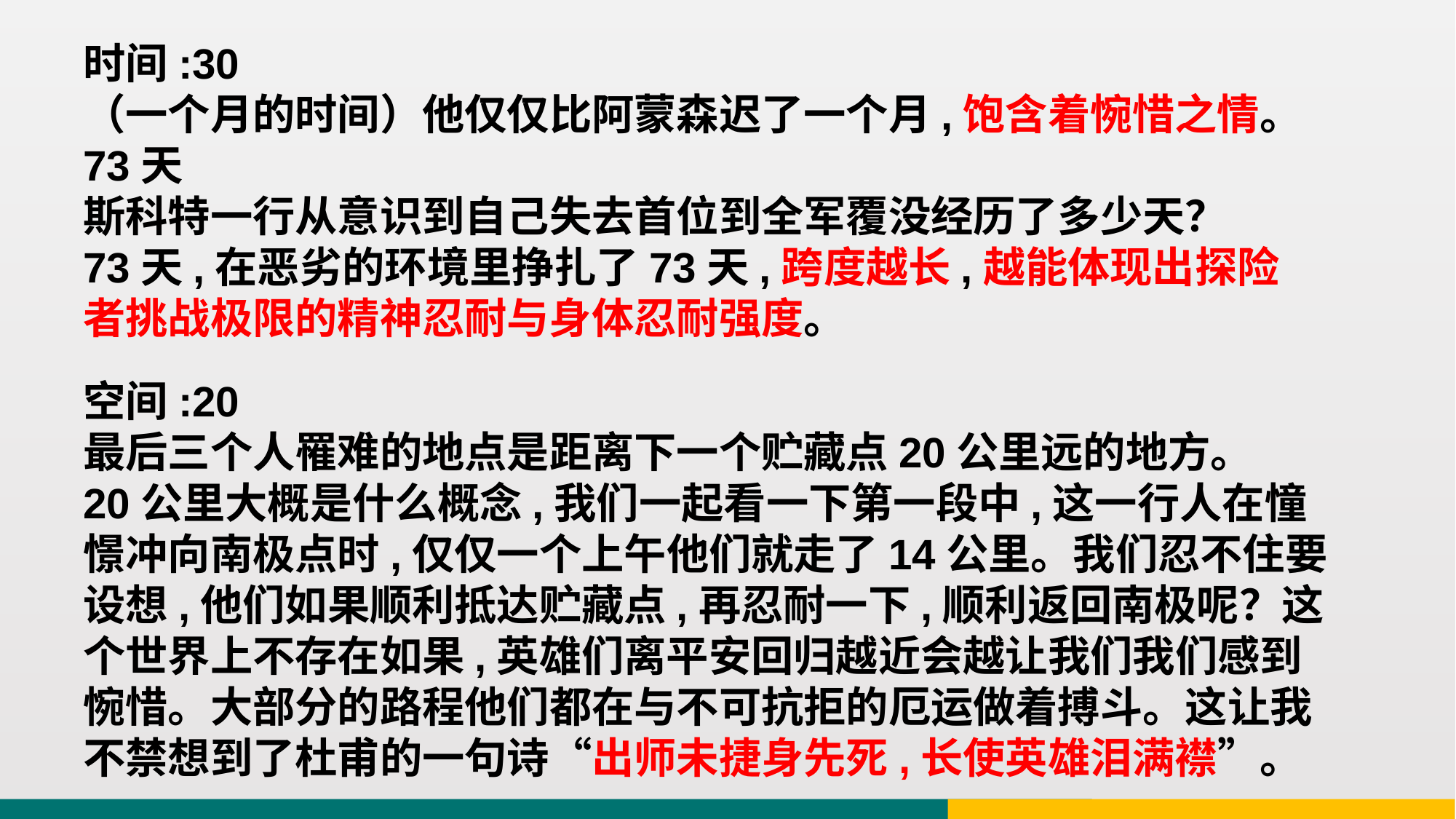

时间:30
（一个月的时间）他仅仅比阿蒙森迟了一个月,饱含着惋惜之情。
73天
斯科特一行从意识到自己失去首位到全军覆没经历了多少天？
73天,在恶劣的环境里挣扎了73天,跨度越长,越能体现出探险者挑战极限的精神忍耐与身体忍耐强度。
空间:20
最后三个人罹难的地点是距离下一个贮藏点20公里远的地方。
20公里大概是什么概念,我们一起看一下第一段中,这一行人在憧憬冲向南极点时,仅仅一个上午他们就走了14公里。我们忍不住要设想,他们如果顺利抵达贮藏点,再忍耐一下,顺利返回南极呢？这个世界上不存在如果,英雄们离平安回归越近会越让我们我们感到惋惜。大部分的路程他们都在与不可抗拒的厄运做着搏斗。这让我不禁想到了杜甫的一句诗“出师未捷身先死,长使英雄泪满襟”。